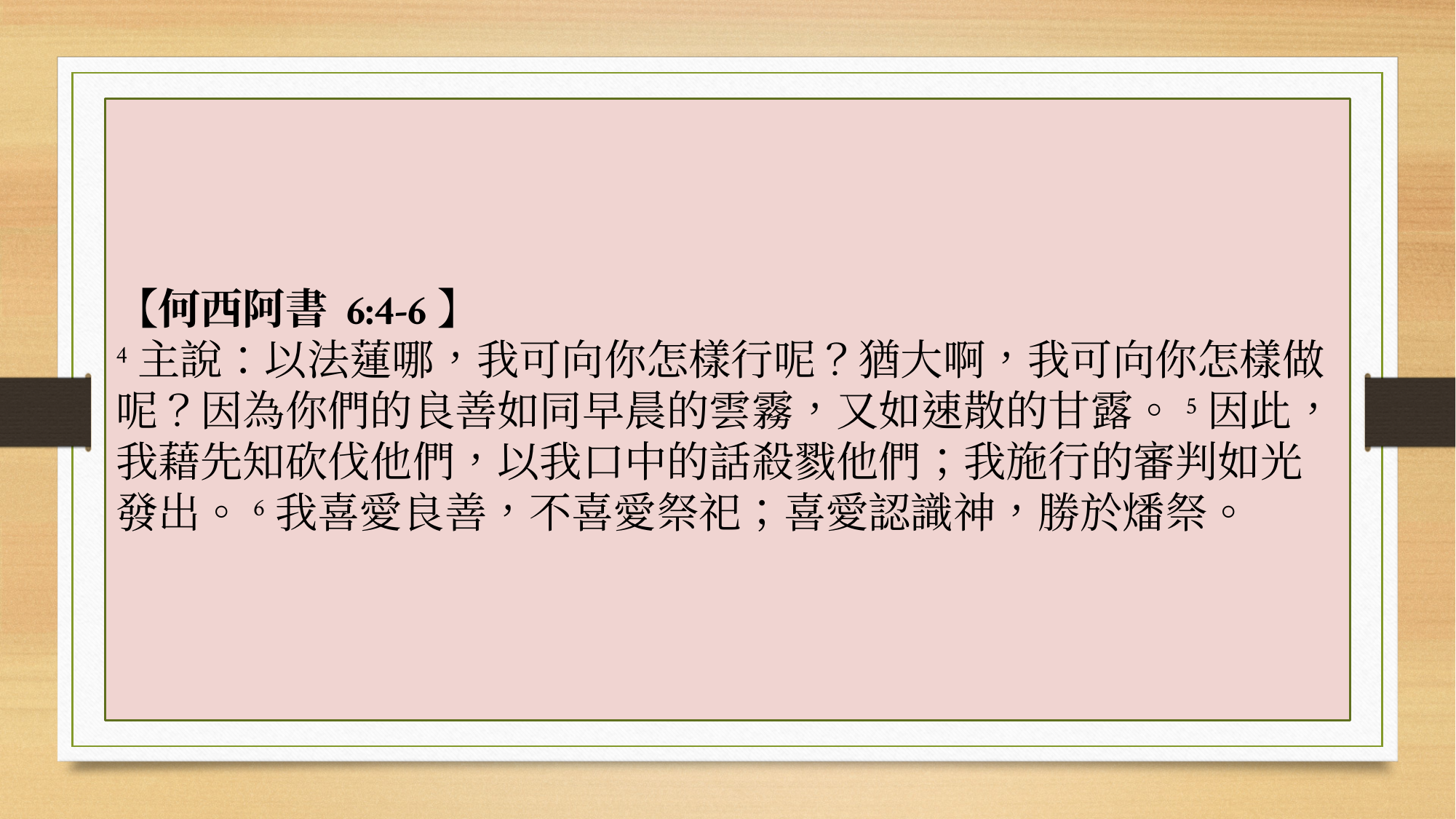

【何西阿書 6:4-6】
4主說：以法蓮哪，我可向你怎樣行呢？猶大啊，我可向你怎樣做呢？因為你們的良善如同早晨的雲霧，又如速散的甘露。5因此，我藉先知砍伐他們，以我口中的話殺戮他們；我施行的審判如光發出。6我喜愛良善，不喜愛祭祀；喜愛認識神，勝於燔祭。
#